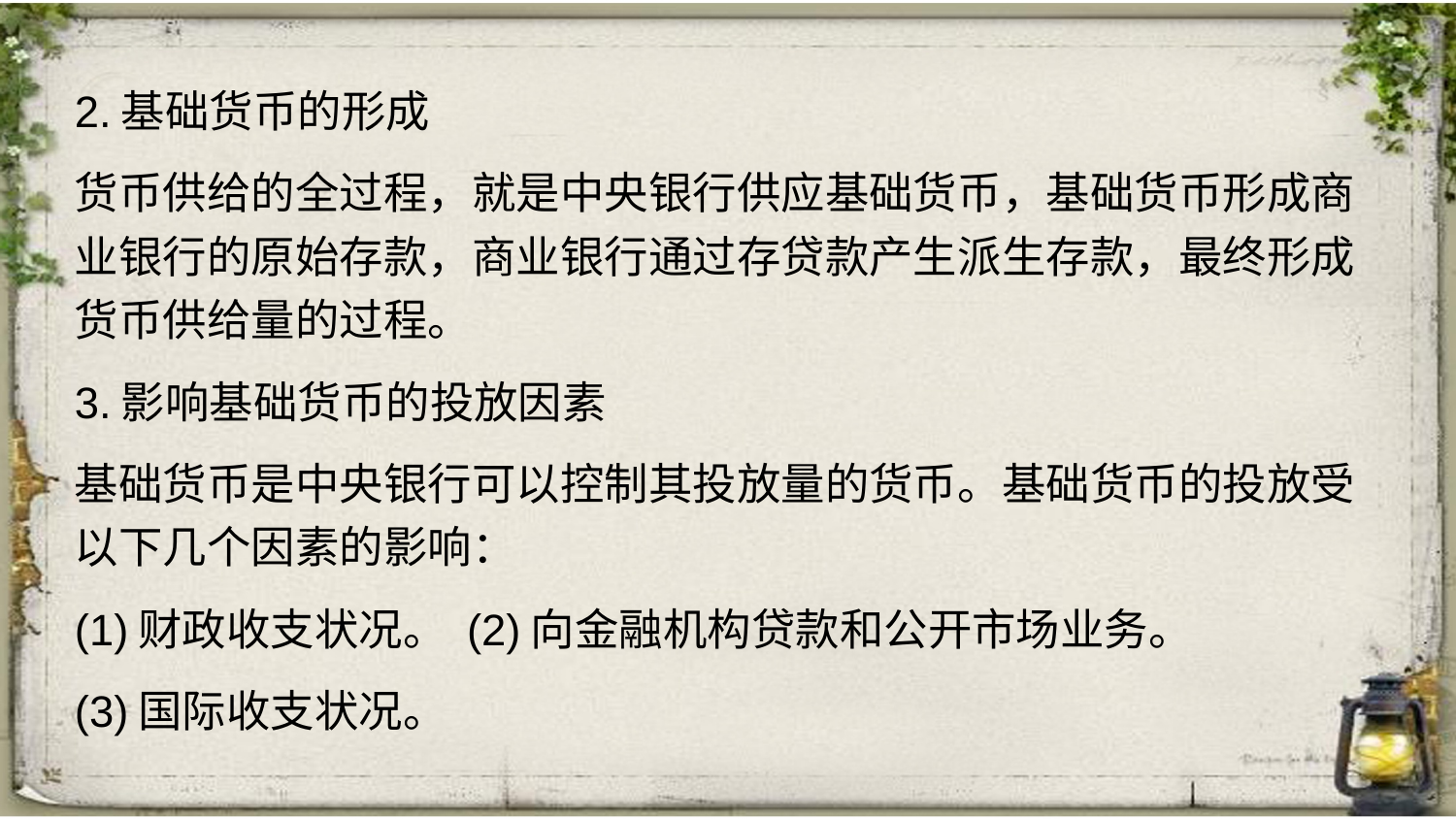

2.基础货币的形成
货币供给的全过程，就是中央银行供应基础货币，基础货币形成商业银行的原始存款，商业银行通过存贷款产生派生存款，最终形成货币供给量的过程。
3.影响基础货币的投放因素
基础货币是中央银行可以控制其投放量的货币。基础货币的投放受以下几个因素的影响：
(1)财政收支状况。 (2)向金融机构贷款和公开市场业务。
(3)国际收支状况。